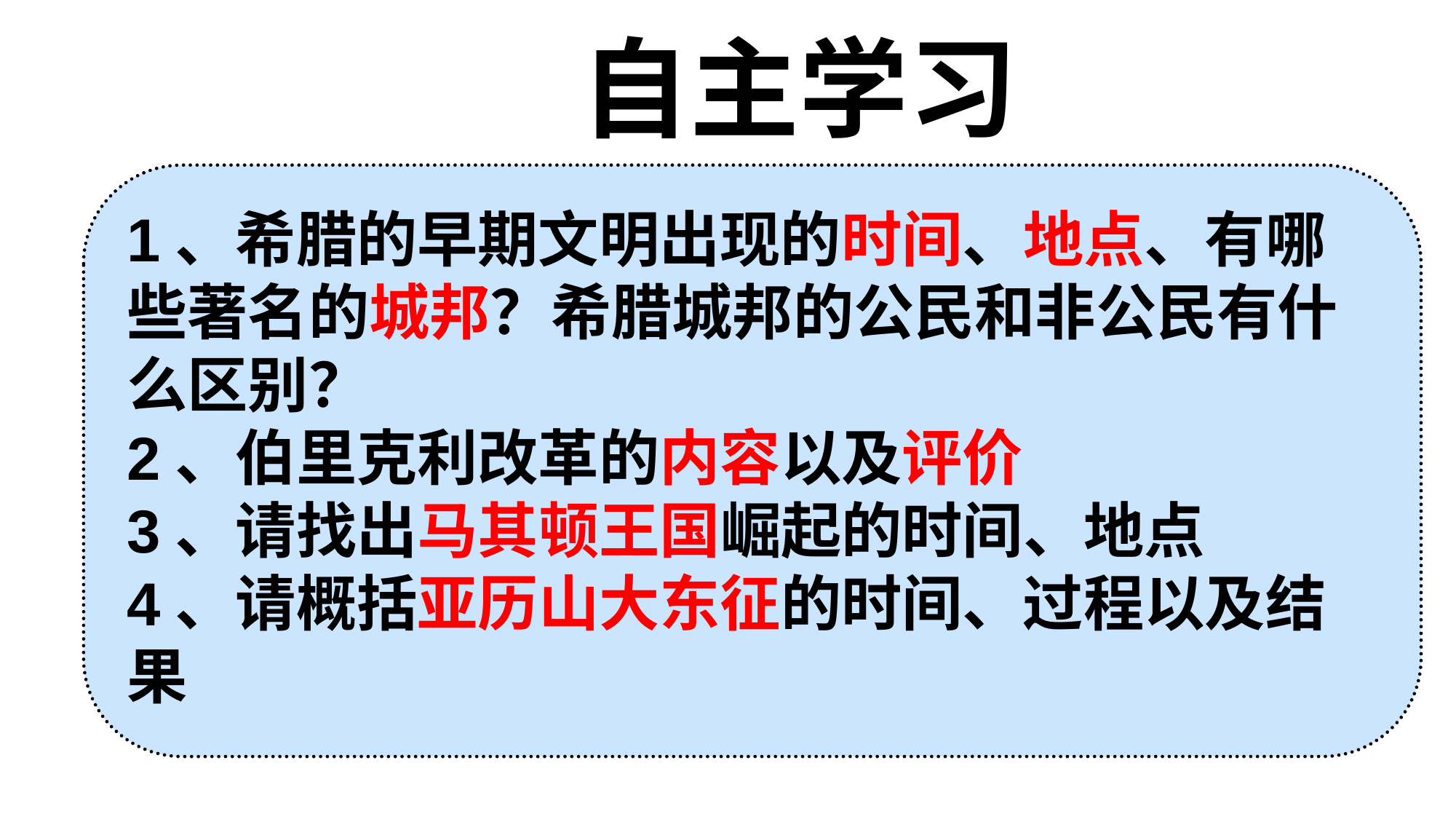

自主学习
1、希腊的早期文明出现的时间、地点、有哪些著名的城邦？希腊城邦的公民和非公民有什么区别？
2、伯里克利改革的内容以及评价
3、请找出马其顿王国崛起的时间、地点
4、请概括亚历山大东征的时间、过程以及结果